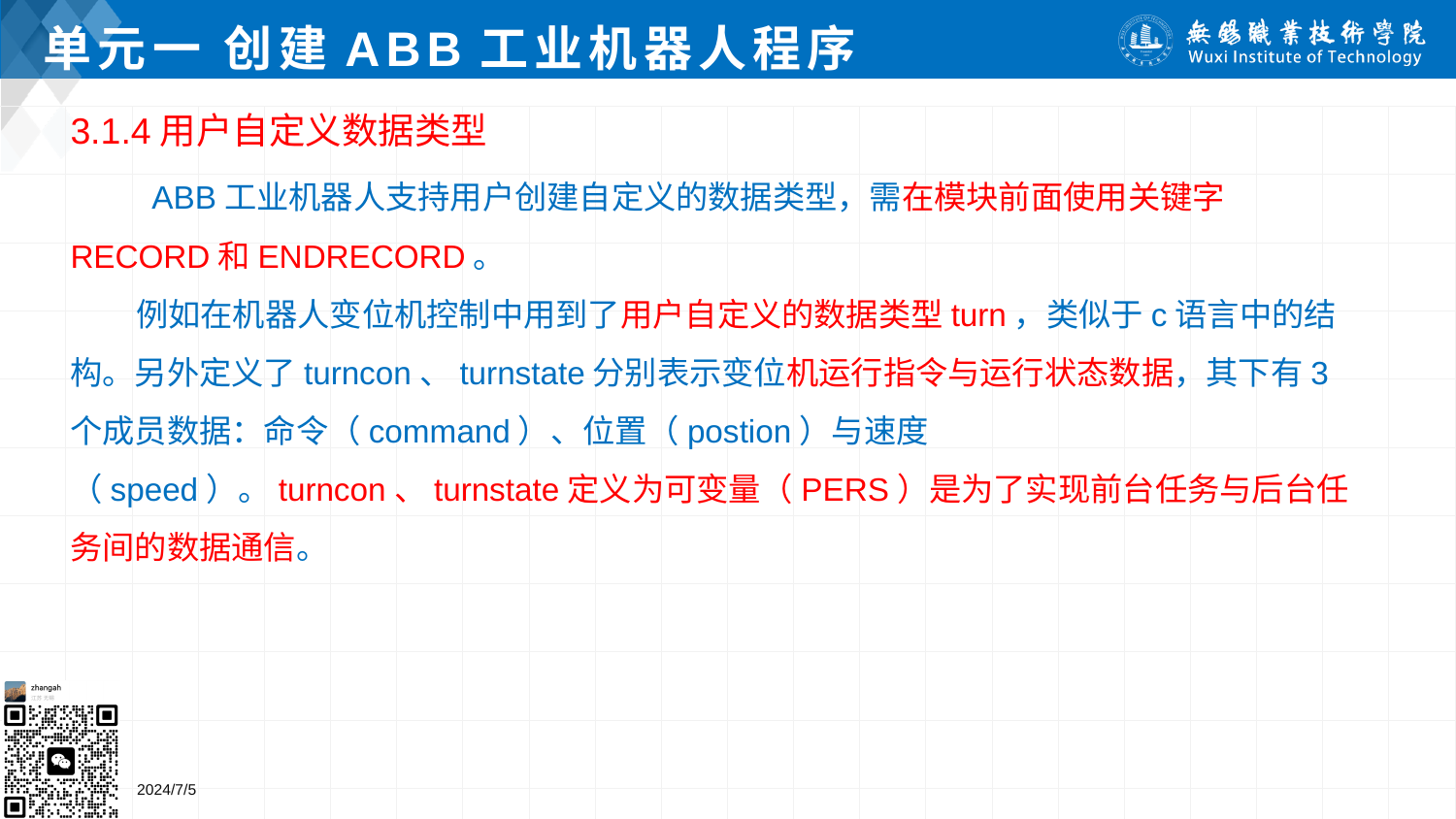

# 单元一 创建ABB工业机器人程序
3.1.4用户自定义数据类型
        ABB工业机器人支持用户创建自定义的数据类型，需在模块前面使用关键字RECORD和ENDRECORD。
        例如在机器人变位机控制中用到了用户自定义的数据类型turn，类似于c语言中的结构。另外定义了turncon、turnstate分别表示变位机运行指令与运行状态数据，其下有3个成员数据：命令（command）、位置（postion）与速度（speed）。turncon、turnstate定义为可变量（PERS）是为了实现前台任务与后台任务间的数据通信。

2024/7/5